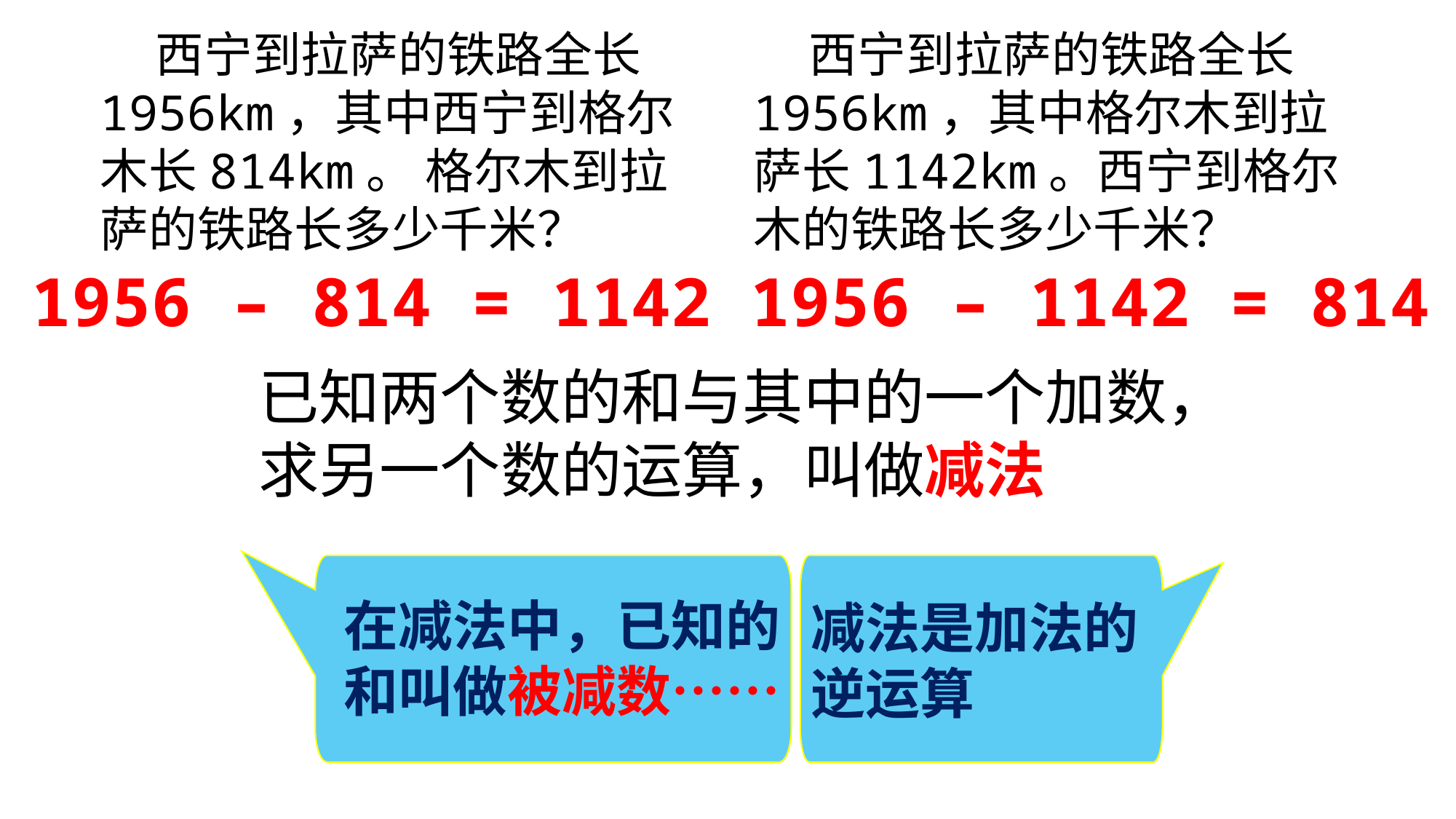

西宁到拉萨的铁路全长1956km，其中西宁到格尔木长814km。 格尔木到拉萨的铁路长多少千米？

    西宁到拉萨的铁路全长1956km，其中格尔木到拉萨长1142km。西宁到格尔木的铁路长多少千米？
1956 – 814 = 1142
1956 – 1142 = 814
已知两个数的和与其中的一个加数，求另一个数的运算，叫做减法
在减法中，已知的
和叫做被减数……
减法是加法的
逆运算